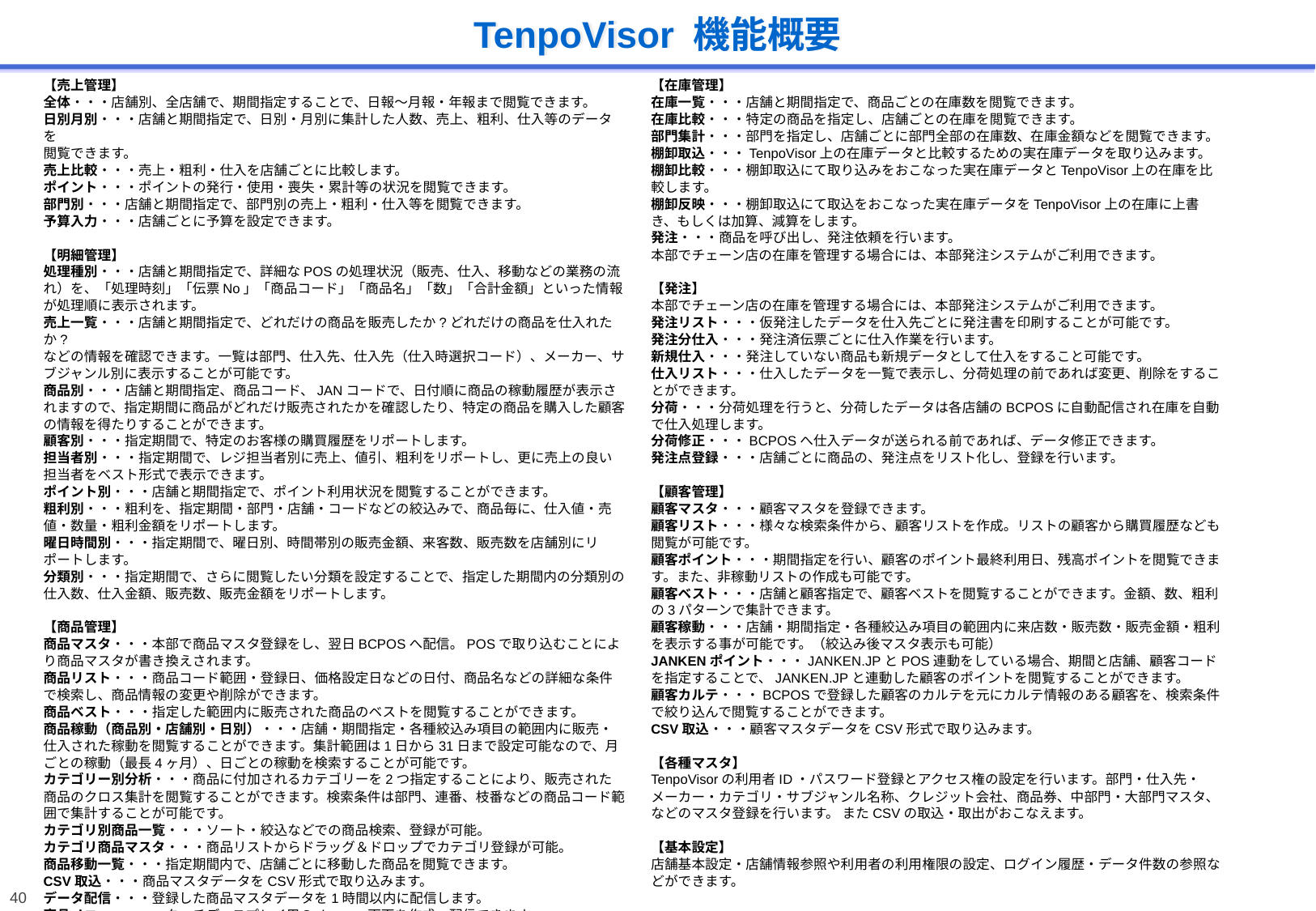

TenpoVisor 機能概要
【売上管理】
全体・・・店舗別、全店舗で、期間指定することで、日報～月報・年報まで閲覧できます。
日別月別・・・店舗と期間指定で、日別・月別に集計した人数、売上、粗利、仕入等のデータを
閲覧できます。
売上比較・・・売上・粗利・仕入を店舗ごとに比較します。
ポイント・・・ポイントの発行・使用・喪失・累計等の状況を閲覧できます。
部門別・・・店舗と期間指定で、部門別の売上・粗利・仕入等を閲覧できます。
予算入力・・・店舗ごとに予算を設定できます。

【明細管理】
処理種別・・・店舗と期間指定で、詳細なPOSの処理状況（販売、仕入、移動などの業務の流れ）を、「処理時刻」「伝票No」「商品コード」「商品名」「数」「合計金額」といった情報が処理順に表示されます。
売上一覧・・・店舗と期間指定で、どれだけの商品を販売したか?どれだけの商品を仕入れたか?
などの情報を確認できます。一覧は部門、仕入先、仕入先（仕入時選択コード）、メーカー、サブジャンル別に表示することが可能です。
商品別・・・店舗と期間指定、商品コード、JANコードで、日付順に商品の稼動履歴が表示されますので、指定期間に商品がどれだけ販売されたかを確認したり、特定の商品を購入した顧客の情報を得たりすることができます。
顧客別・・・指定期間で、特定のお客様の購買履歴をリポートします。
担当者別・・・指定期間で、レジ担当者別に売上、値引、粗利をリポートし、更に売上の良い
担当者をベスト形式で表示できます。
ポイント別・・・店舗と期間指定で、ポイント利用状況を閲覧することができます。
粗利別・・・粗利を、指定期間・部門・店舗・コードなどの絞込みで、商品毎に、仕入値・売値・数量・粗利金額をリポートします。
曜日時間別・・・指定期間で、曜日別、時間帯別の販売金額、来客数、販売数を店舗別にリポートします。
分類別・・・指定期間で、さらに閲覧したい分類を設定することで、指定した期間内の分類別の仕入数、仕入金額、販売数、販売金額をリポートします。

【商品管理】
商品マスタ・・・本部で商品マスタ登録をし、翌日BCPOSへ配信。POSで取り込むことにより商品マスタが書き換えされます。
商品リスト・・・商品コード範囲・登録日、価格設定日などの日付、商品名などの詳細な条件で検索し、商品情報の変更や削除ができます。
商品ベスト・・・指定した範囲内に販売された商品のベストを閲覧することができます。
商品稼動（商品別・店舗別・日別）・・・店舗・期間指定・各種絞込み項目の範囲内に販売・仕入された稼動を閲覧することができます。集計範囲は1日から31日まで設定可能なので、月ごとの稼動（最長4ヶ月）、日ごとの稼動を検索することが可能です。
カテゴリー別分析・・・商品に付加されるカテゴリーを2つ指定することにより、販売された商品のクロス集計を閲覧することができます。検索条件は部門、連番、枝番などの商品コード範囲で集計することが可能です。
カテゴリ別商品一覧・・・ソート・絞込などでの商品検索、登録が可能。
カテゴリ商品マスタ・・・商品リストからドラッグ＆ドロップでカテゴリ登録が可能。
商品移動一覧・・・指定期間内で、店舗ごとに移動した商品を閲覧できます。
CSV取込・・・商品マスタデータをCSV形式で取り込みます。
データ配信・・・登録した商品マスタデータを1時間以内に配信します。
商品メニュー・・・タッチディスプレイ用のメニュー画面を作成、配信できます。

【在庫管理】
在庫一覧・・・店舗と期間指定で、商品ごとの在庫数を閲覧できます。
在庫比較・・・特定の商品を指定し、店舗ごとの在庫を閲覧できます。
部門集計・・・部門を指定し、店舗ごとに部門全部の在庫数、在庫金額などを閲覧できます。
棚卸取込・・・TenpoVisor上の在庫データと比較するための実在庫データを取り込みます。
棚卸比較・・・棚卸取込にて取り込みをおこなった実在庫データとTenpoVisor上の在庫を比較します。
棚卸反映・・・棚卸取込にて取込をおこなった実在庫データをTenpoVisor上の在庫に上書き、もしくは加算、減算をします。
発注・・・商品を呼び出し、発注依頼を行います。
本部でチェーン店の在庫を管理する場合には、本部発注システムがご利用できます。

【発注】
本部でチェーン店の在庫を管理する場合には、本部発注システムがご利用できます。
発注リスト・・・仮発注したデータを仕入先ごとに発注書を印刷することが可能です。
発注分仕入・・・発注済伝票ごとに仕入作業を行います。
新規仕入・・・発注していない商品も新規データとして仕入をすること可能です。
仕入リスト・・・仕入したデータを一覧で表示し、分荷処理の前であれば変更、削除をすることができます。
分荷・・・分荷処理を行うと、分荷したデータは各店舗のBCPOSに自動配信され在庫を自動で仕入処理します。
分荷修正・・・BCPOSへ仕入データが送られる前であれば、データ修正できます。
発注点登録・・・店舗ごとに商品の、発注点をリスト化し、登録を行います。

【顧客管理】
顧客マスタ・・・顧客マスタを登録できます。
顧客リスト・・・様々な検索条件から、顧客リストを作成。リストの顧客から購買履歴なども閲覧が可能です。
顧客ポイント・・・期間指定を行い、顧客のポイント最終利用日、残高ポイントを閲覧できます。また、非稼動リストの作成も可能です。
顧客ベスト・・・店舗と顧客指定で、顧客ベストを閲覧することができます。金額、数、粗利の3パターンで集計できます。
顧客稼動・・・店舗・期間指定・各種絞込み項目の範囲内に来店数・販売数・販売金額・粗利を表示する事が可能です。（絞込み後マスタ表示も可能）
JANKENポイント・・・JANKEN.JPとPOS連動をしている場合、期間と店舗、顧客コードを指定することで、JANKEN.JPと連動した顧客のポイントを閲覧することができます。
顧客カルテ・・・BCPOSで登録した顧客のカルテを元にカルテ情報のある顧客を、検索条件で絞り込んで閲覧することができます。
CSV取込・・・顧客マスタデータをCSV形式で取り込みます。

【各種マスタ】
TenpoVisorの利用者ID・パスワード登録とアクセス権の設定を行います。部門・仕入先・メーカー・カテゴリ・サブジャンル名称、クレジット会社、商品券、中部門・大部門マスタ、などのマスタ登録を行います。 またCSVの取込・取出がおこなえます。

【基本設定】
店舗基本設定・店舗情報参照や利用者の利用権限の設定、ログイン履歴・データ件数の参照などができます。